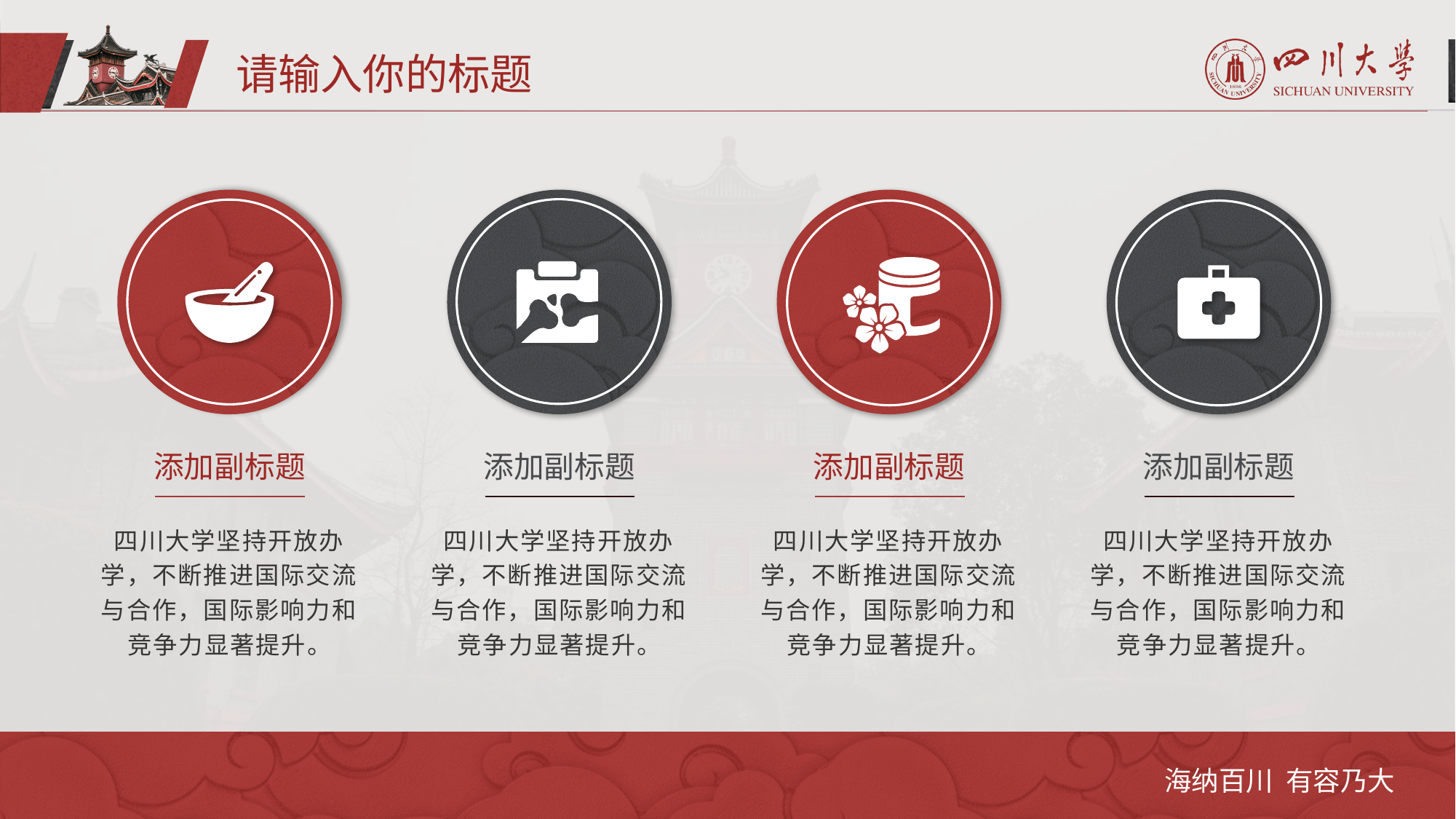

请输入你的标题

添加副标题
添加副标题
添加副标题
添加副标题
四川大学坚持开放办学，不断推进国际交流与合作，国际影响力和竞争力显著提升。
四川大学坚持开放办学，不断推进国际交流与合作，国际影响力和竞争力显著提升。
四川大学坚持开放办学，不断推进国际交流与合作，国际影响力和竞争力显著提升。
四川大学坚持开放办学，不断推进国际交流与合作，国际影响力和竞争力显著提升。

海纳百川  有容乃大